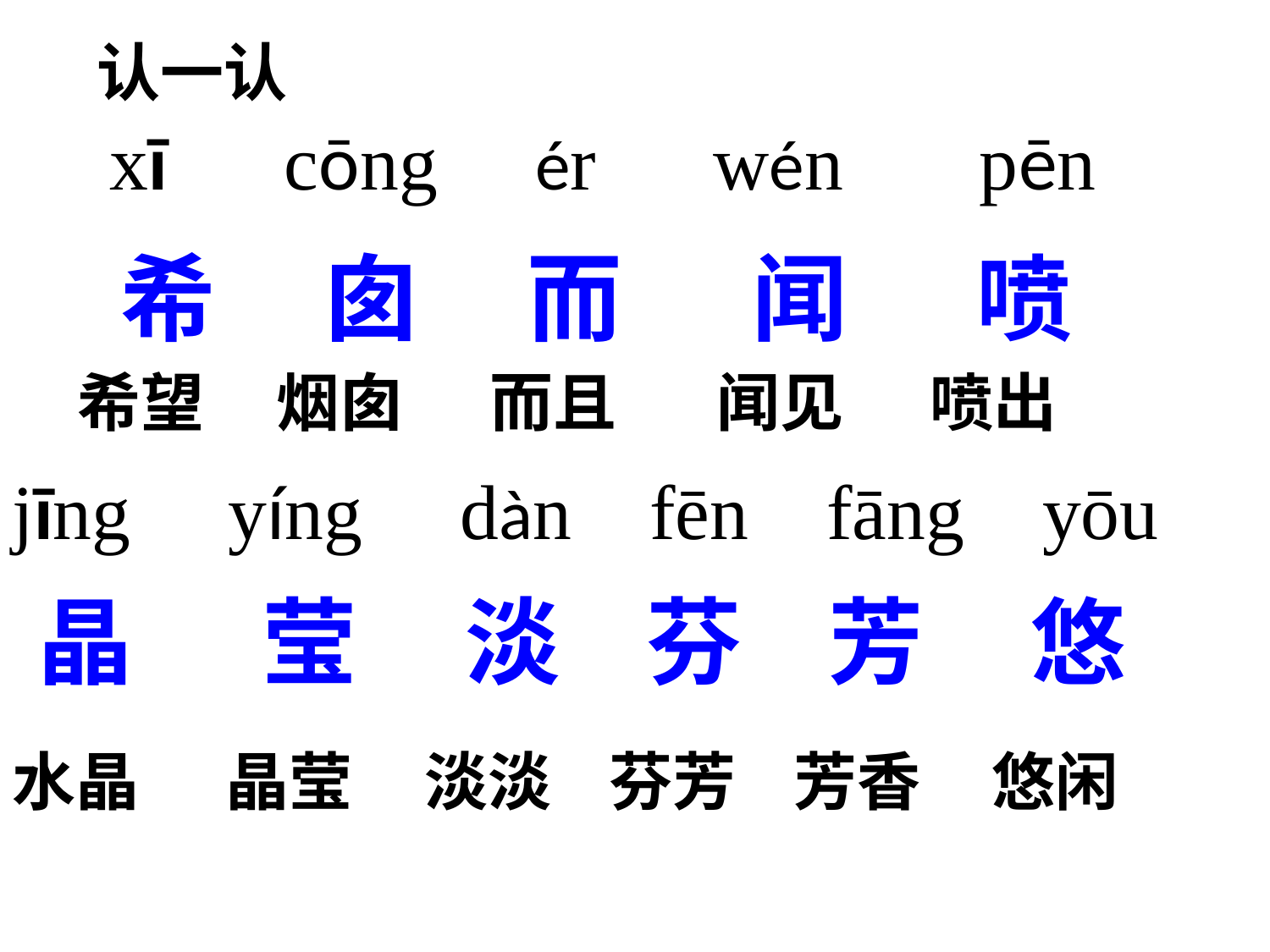

认一认
     xī      cōng     ér      wén       pēn
    希     囱     而      闻      喷
希望     烟囱      而且       闻见      喷出
jīng     yíng     dàn    fēn    fāng    yōu
晶      莹     淡    芬    芳     悠
水晶      晶莹     淡淡    芬芳    芳香     悠闲